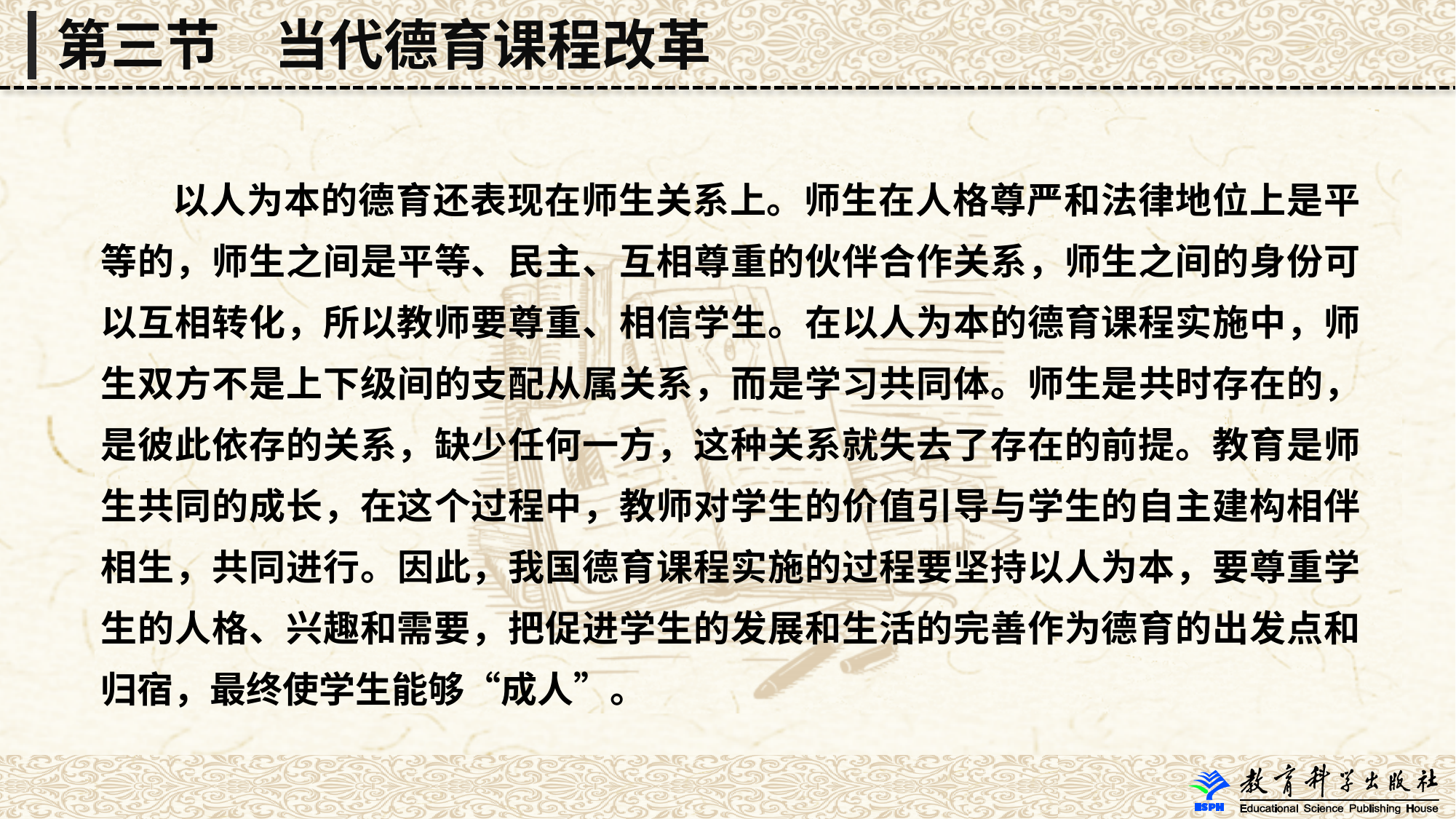

第三节　当代德育课程改革
       以人为本的德育还表现在师生关系上。师生在人格尊严和法律地位上是平等的，师生之间是平等、民主、互相尊重的伙伴合作关系，师生之间的身份可以互相转化，所以教师要尊重、相信学生。在以人为本的德育课程实施中，师生双方不是上下级间的支配从属关系，而是学习共同体。师生是共时存在的，是彼此依存的关系，缺少任何一方，这种关系就失去了存在的前提。教育是师生共同的成长，在这个过程中，教师对学生的价值引导与学生的自主建构相伴相生，共同进行。因此，我国德育课程实施的过程要坚持以人为本，要尊重学生的人格、兴趣和需要，把促进学生的发展和生活的完善作为德育的出发点和归宿，最终使学生能够“成人”。